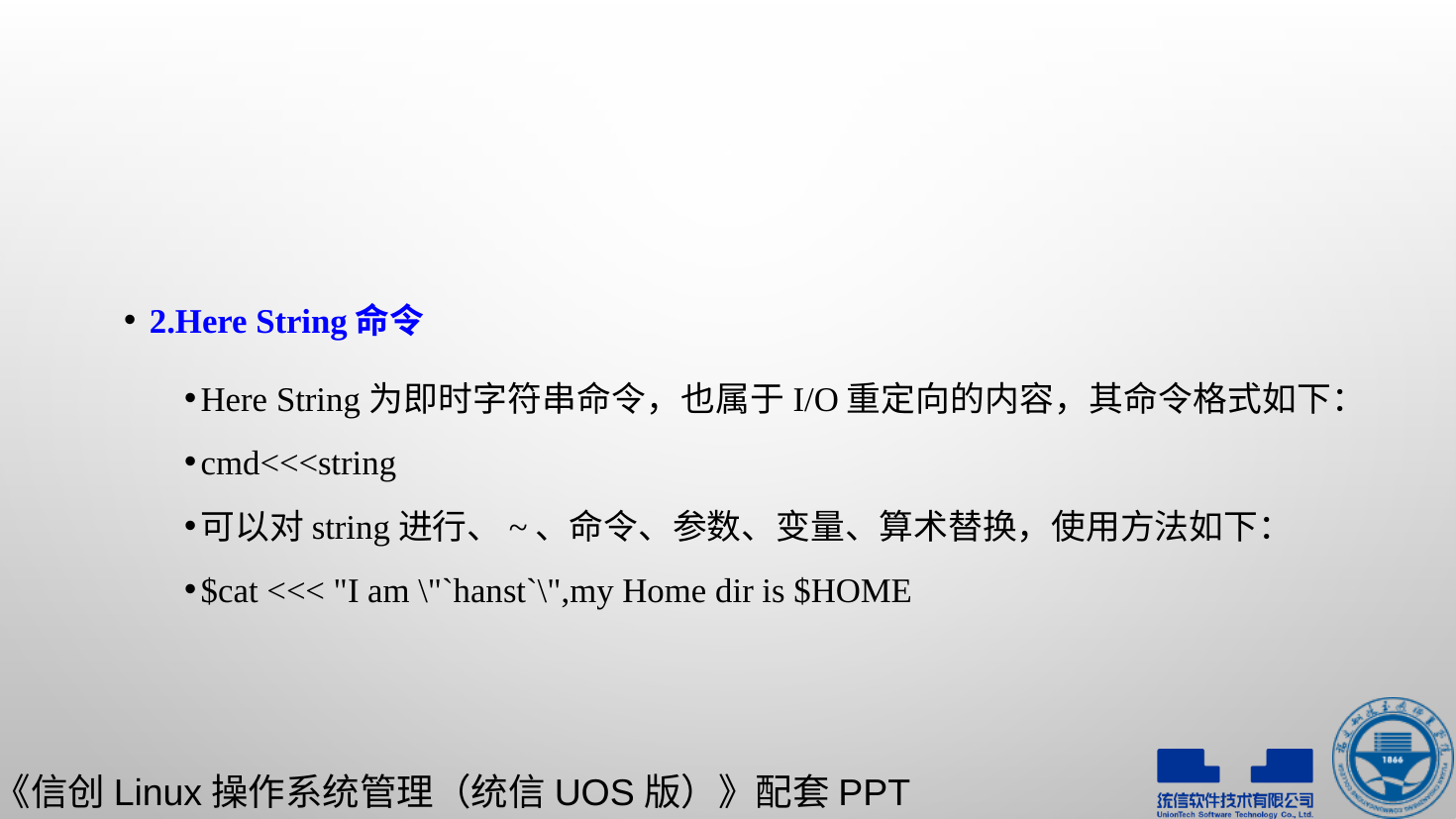

#
2.Here String命令
Here String为即时字符串命令，也属于I/O重定向的内容，其命令格式如下：
cmd<<<string
可以对string进行、~、命令、参数、变量、算术替换，使用方法如下：
$cat <<< "I am \"`hanst`\",my Home dir is $HOME